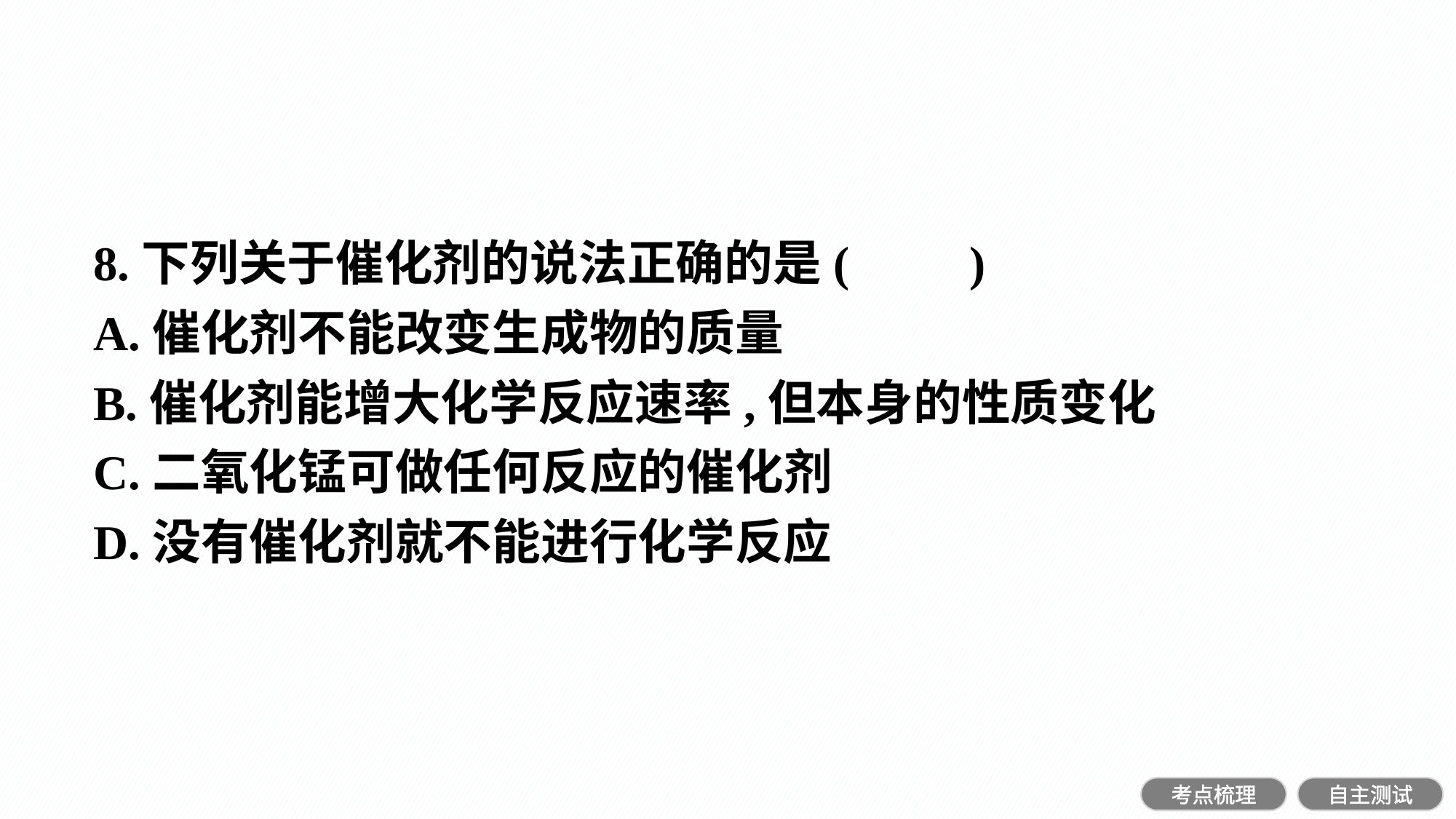

8.下列关于催化剂的说法正确的是(　　)
A.催化剂不能改变生成物的质量
B.催化剂能增大化学反应速率,但本身的性质变化
C.二氧化锰可做任何反应的催化剂
D.没有催化剂就不能进行化学反应